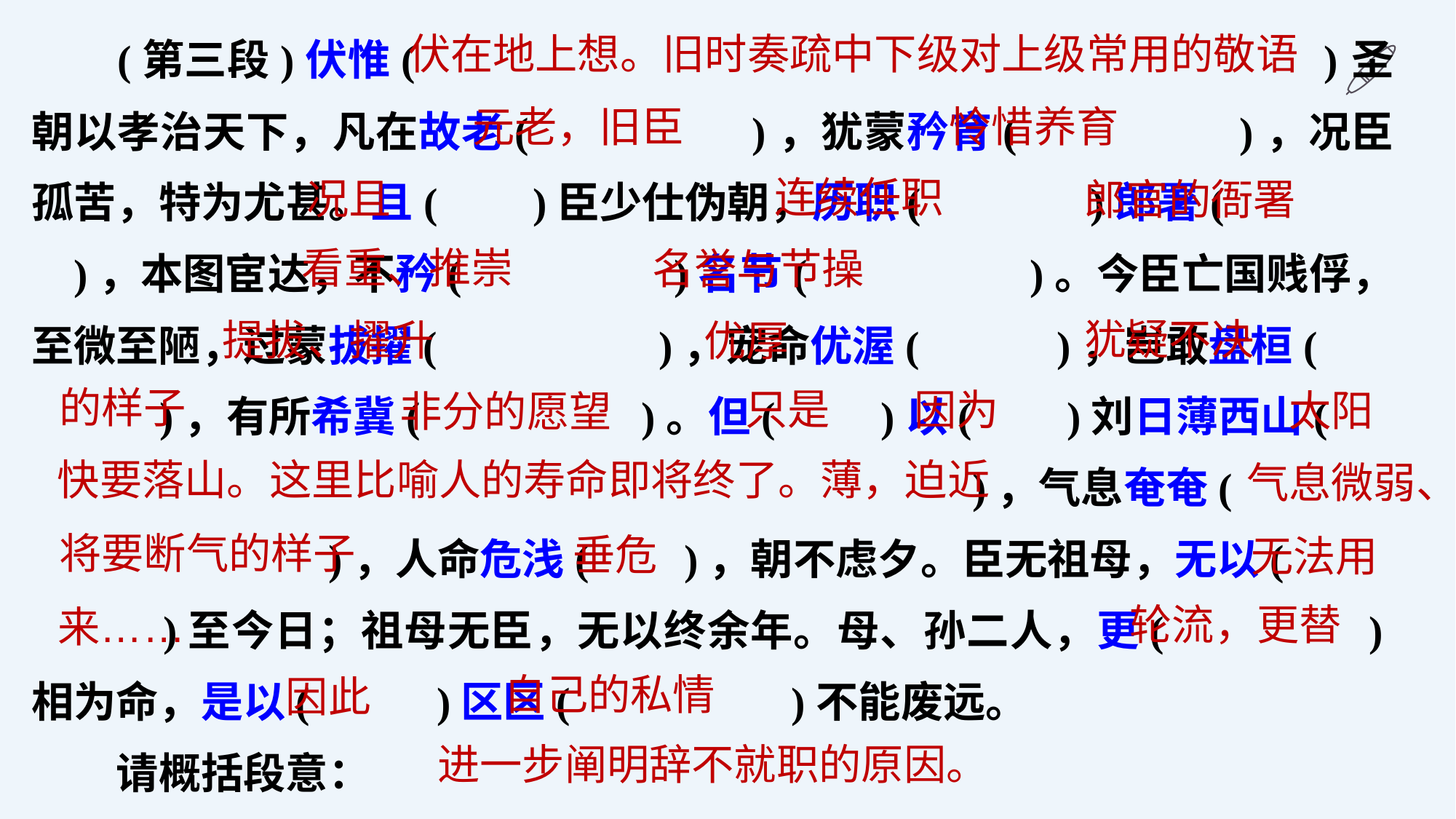

(第三段)伏惟(                                                                                    )圣朝以孝治天下，凡在故老(                    )，犹蒙矜育(                    )，况臣孤苦，特为尤甚。且(         )臣少仕伪朝，历职(                )郎署(                     )，本图宦达，不矜(                    )名节(                     )。今臣亡国贱俘，至微至陋，过蒙拔擢(                     )，宠命优渥(             )，岂敢盘桓(
    )，有所希冀(                     )。但(          )以(         )刘日薄西山(
                                                                                 )，气息奄奄(
                    )，人命危浅(         )，朝不虑夕。臣无祖母，无以(
    )至今日；祖母无臣，无以终余年。母、孙二人，更(                  )相为命，是以(            )区区(                     )不能废远。
请概括段意：
伏在地上想。旧时奏疏中下级对上级常用的敬语

怜惜养育
元老，旧臣
连续任职
况且
郎官的衙署
看重、推崇
名誉与节操
犹疑不决
提拔、擢升
优厚
的样子
只是
因为
太阳
非分的愿望
快要落山。这里比喻人的寿命即将终了。薄，迫近
气息微弱、
将要断气的样子
垂危
无法用
轮流，更替
来……
自己的私情
因此
进一步阐明辞不就职的原因。